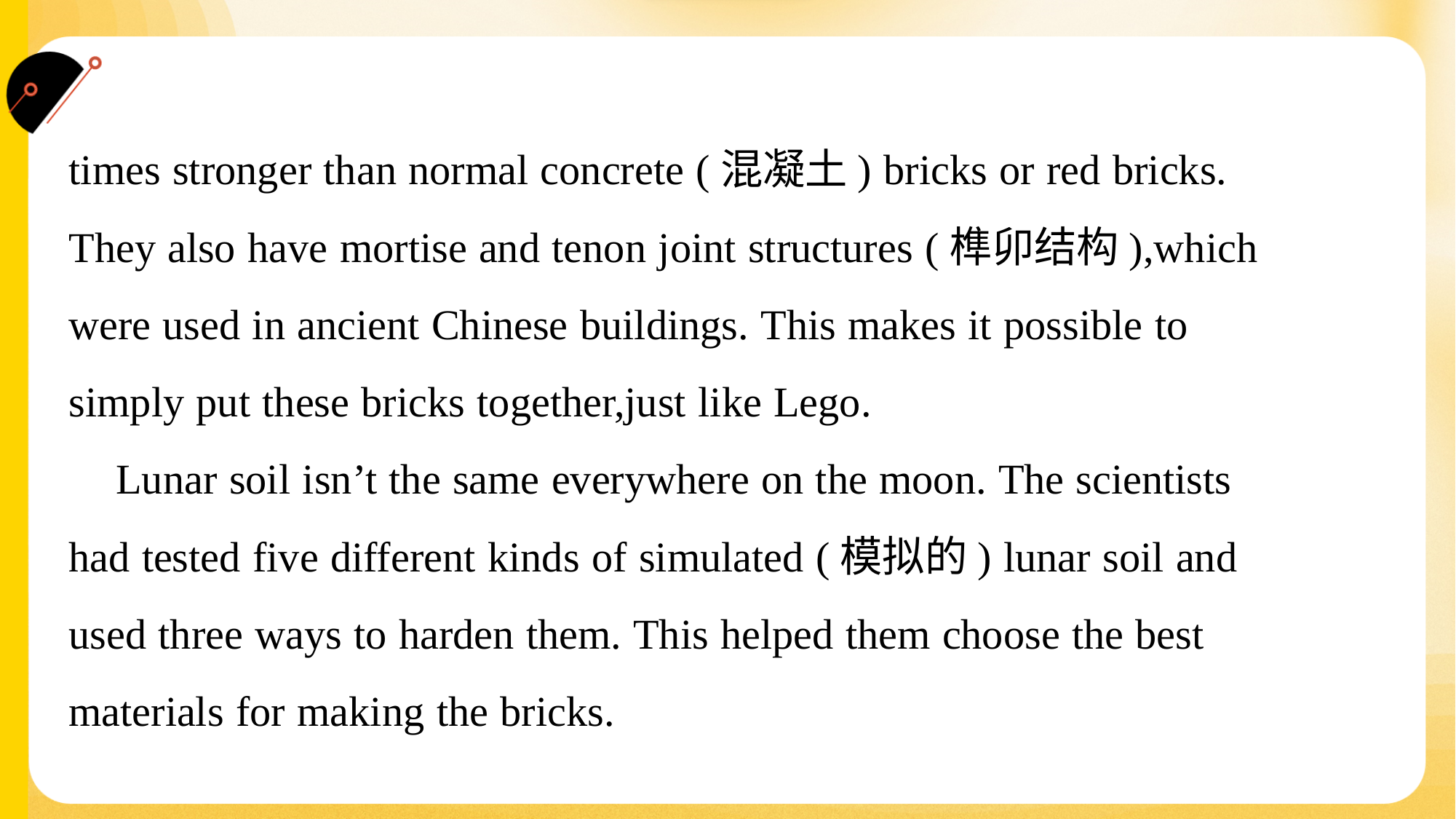

times stronger than normal concrete (混凝土) bricks or red bricks.
They also have mortise and tenon joint structures (榫卯结构),which
were used in ancient Chinese buildings. This makes it possible to
simply put these bricks together,just like Lego.
    Lunar soil isn’t the same everywhere on the moon. The scientists
had tested five different kinds of simulated (模拟的) lunar soil and
used three ways to harden them. This helped them choose the best
materials for making the bricks.